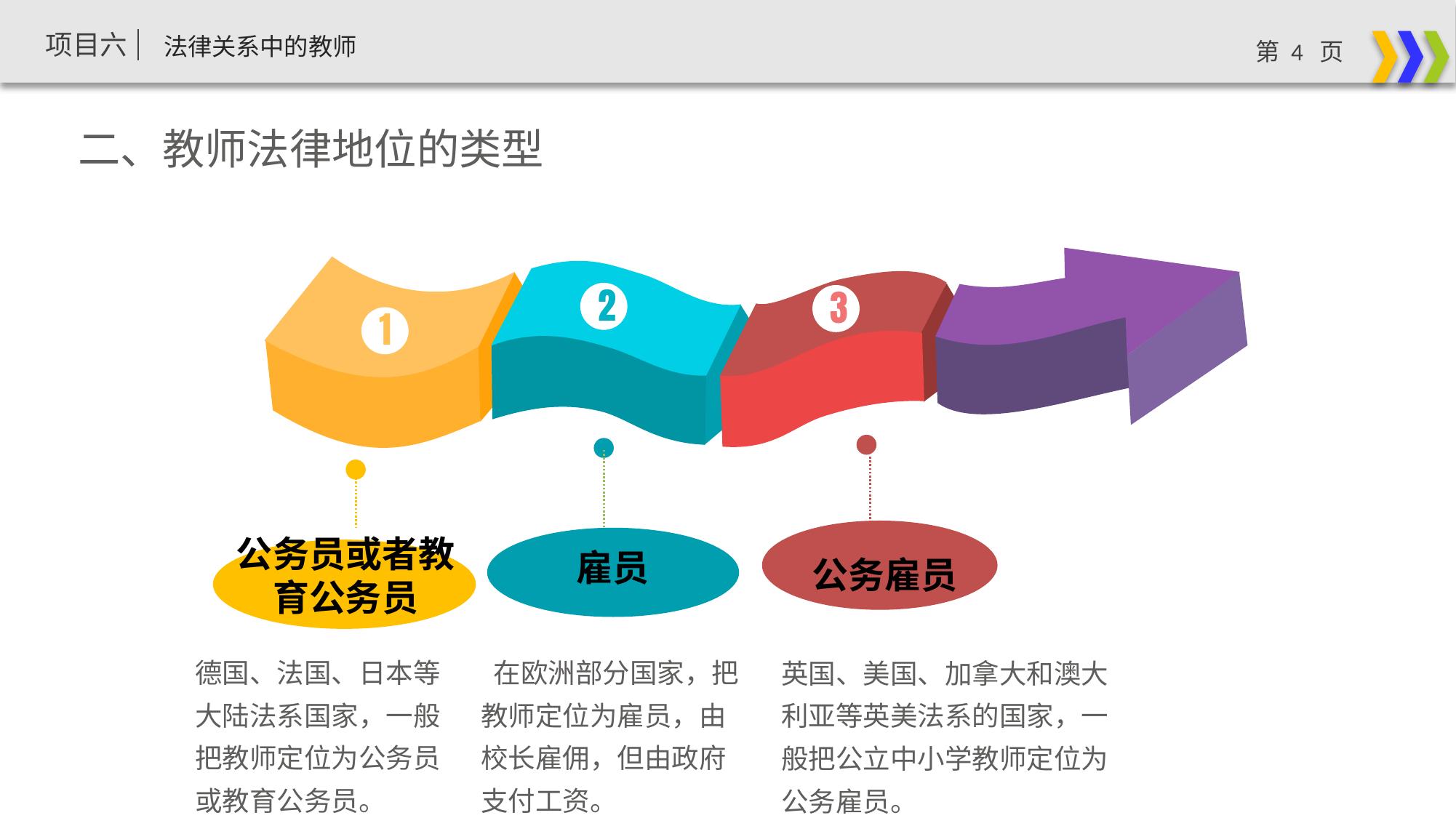

二、教师法律地位的类型

2
3
1

公务雇员

公务员或者教育公务员

雇员

 在欧洲部分国家，把教师定位为雇员，由校长雇佣，但由政府支付工资。
德国、法国、日本等大陆法系国家，一般把教师定位为公务员或教育公务员。
英国、美国、加拿大和澳大利亚等英美法系的国家，一般把公立中小学教师定位为公务雇员。